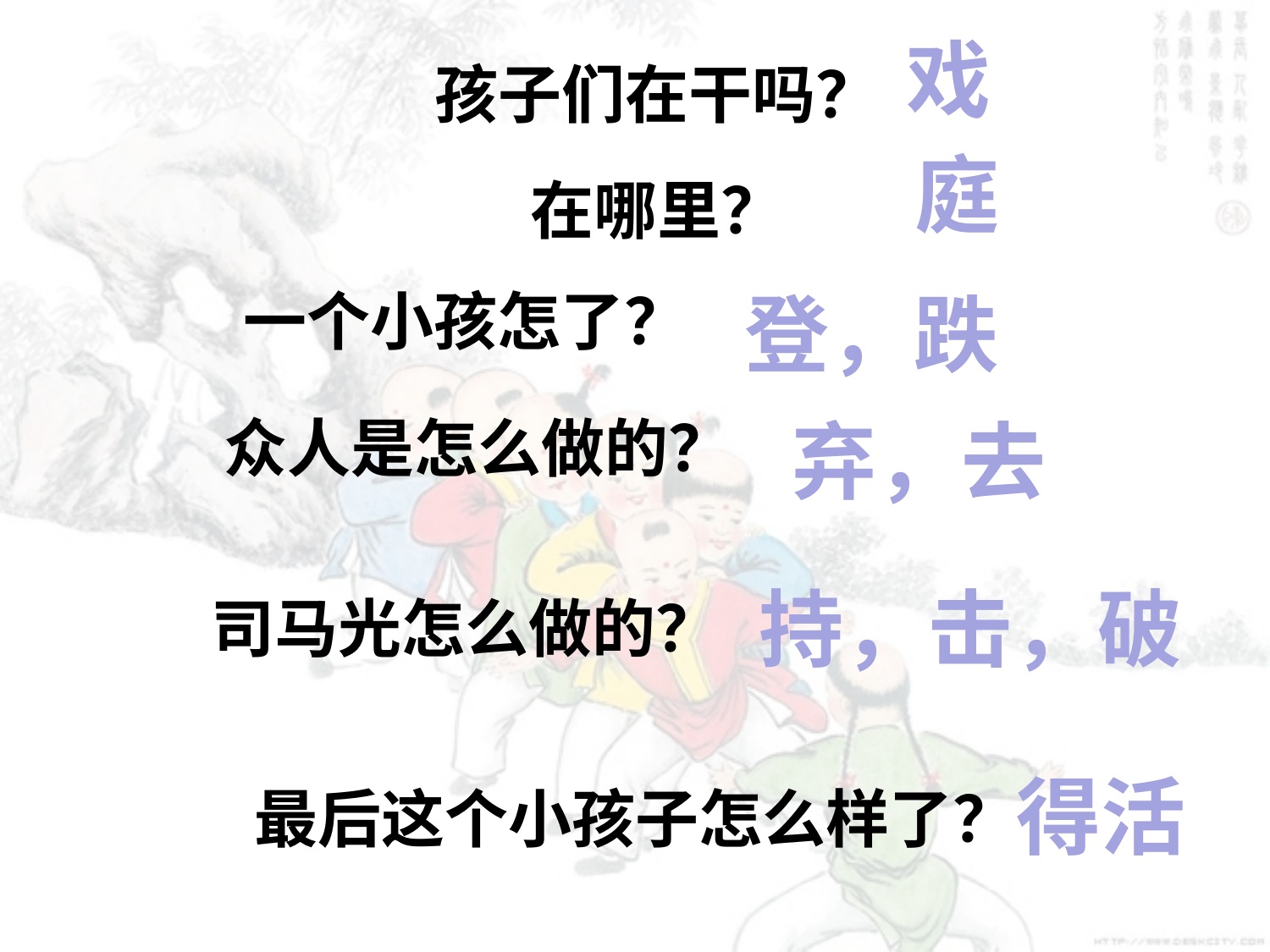

戏
孩子们在干吗？

庭
在哪里？

一个小孩怎了？

登，跌
众人是怎么做的？

弃，去
持，击，破
司马光怎么做的？

最后这个小孩子怎么样了？
得活